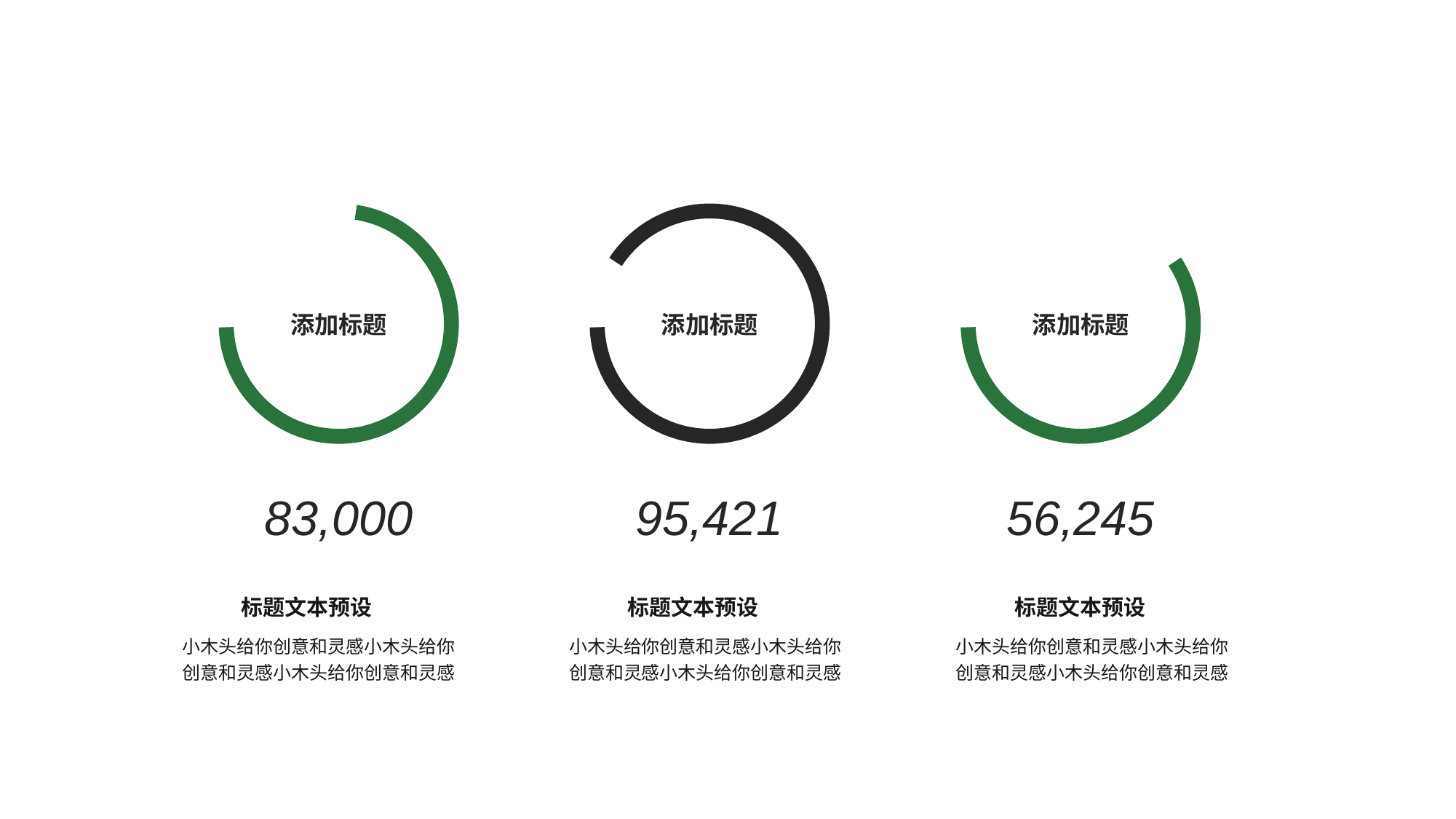

添加标题
添加标题
添加标题
83,000
95,421
56,245
标题文本预设
标题文本预设
标题文本预设
小木头给你创意和灵感小木头给你创意和灵感小木头给你创意和灵感
小木头给你创意和灵感小木头给你创意和灵感小木头给你创意和灵感
小木头给你创意和灵感小木头给你创意和灵感小木头给你创意和灵感